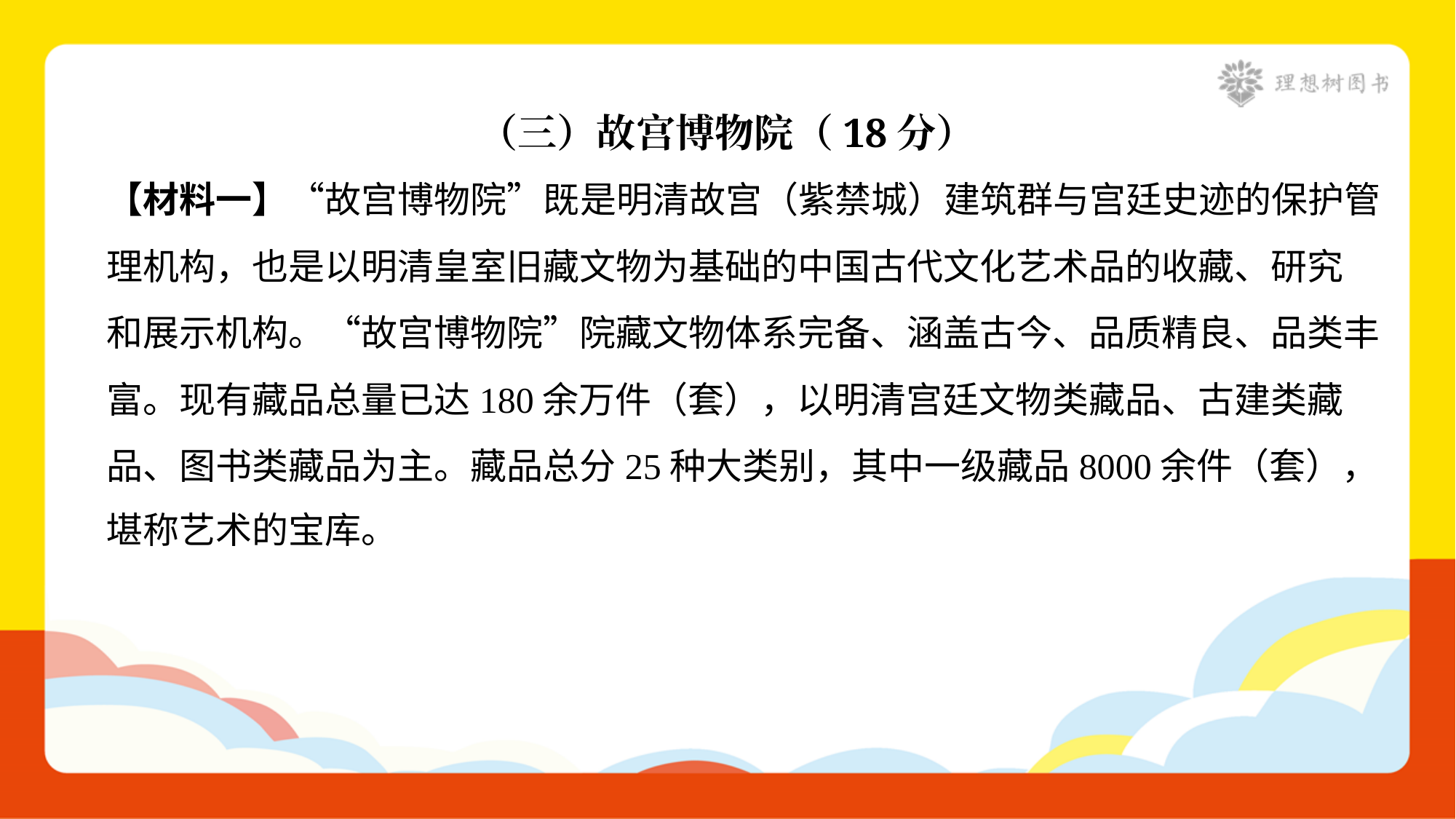

（三）故宫博物院（18分）
【材料一】“故宫博物院”既是明清故宫（紫禁城）建筑群与宫廷史迹的保护管
理机构，也是以明清皇室旧藏文物为基础的中国古代文化艺术品的收藏、研究
和展示机构。“故宫博物院”院藏文物体系完备、涵盖古今、品质精良、品类丰
富。现有藏品总量已达180余万件（套），以明清宫廷文物类藏品、古建类藏
品、图书类藏品为主。藏品总分25种大类别，其中一级藏品8000余件（套），
堪称艺术的宝库。